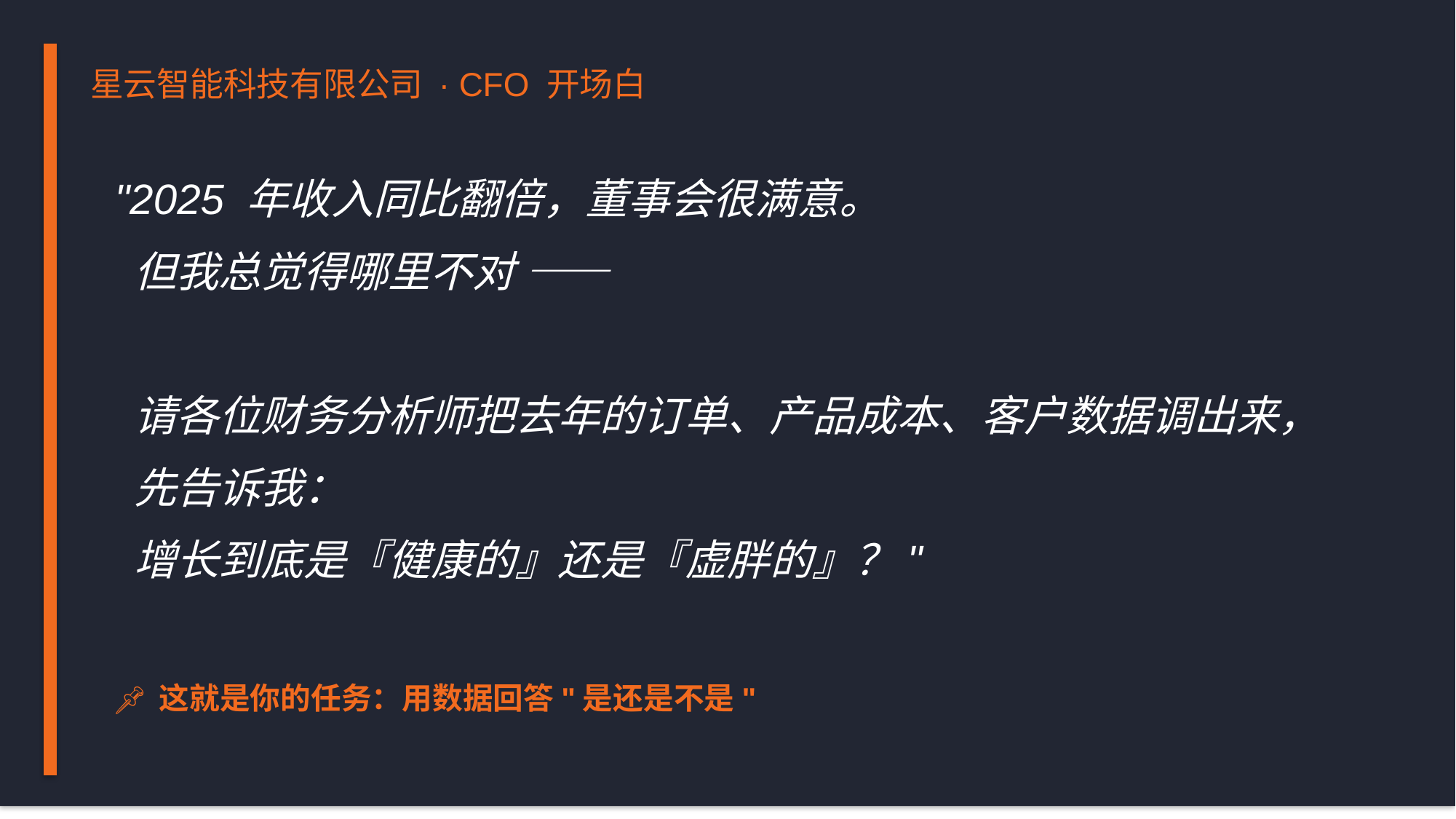

星云智能科技有限公司 · CFO 开场白
"2025 年收入同比翻倍，董事会很满意。
 但我总觉得哪里不对 ——

 请各位财务分析师把去年的订单、产品成本、客户数据调出来，
 先告诉我：
 增长到底是『健康的』还是『虚胖的』？"
📌 这就是你的任务：用数据回答"是还是不是"